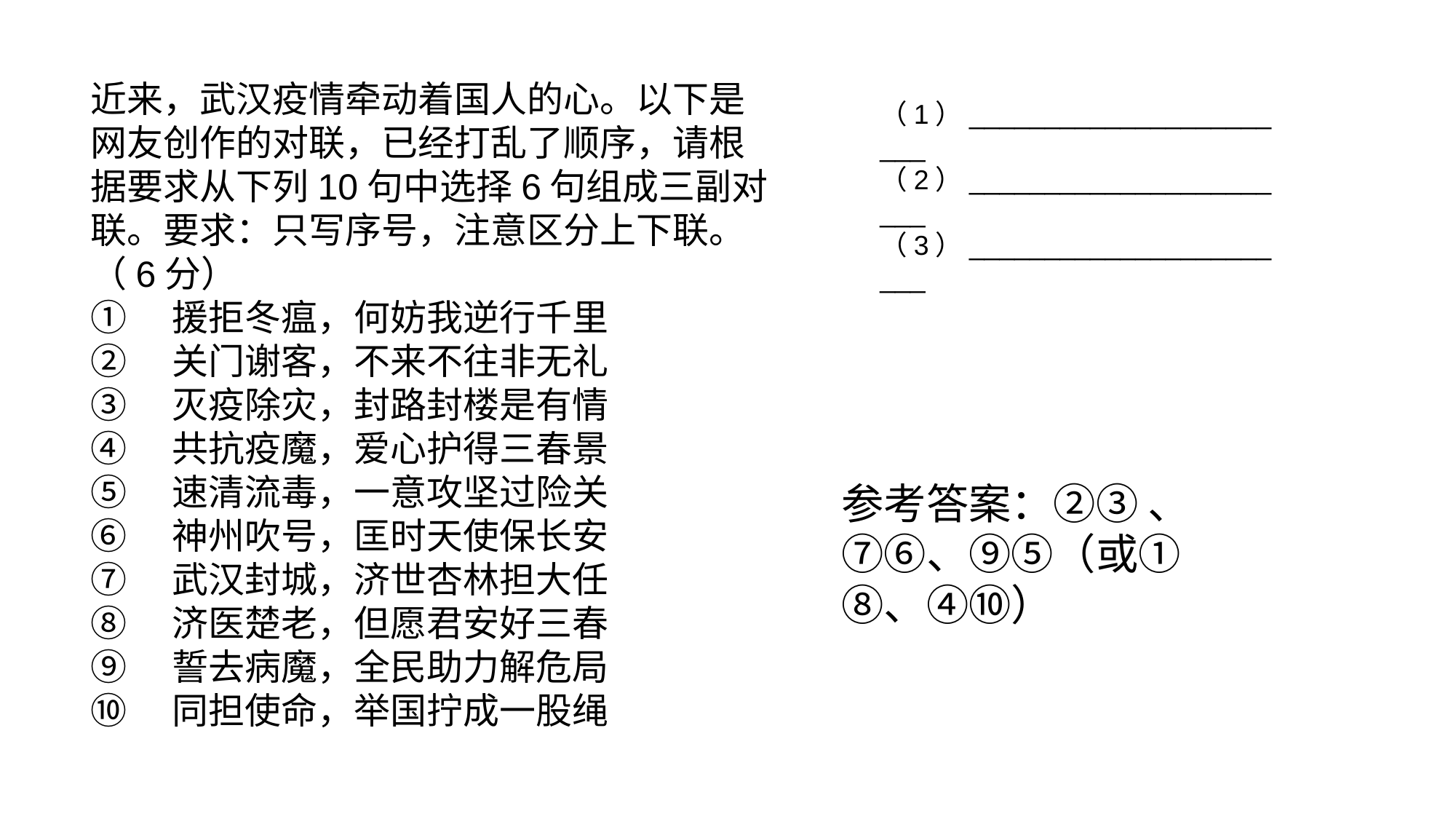

近来，武汉疫情牵动着国人的心。以下是网友创作的对联，已经打乱了顺序，请根据要求从下列10句中选择6句组成三副对联。要求：只写序号，注意区分上下联。（6分）
①　援拒冬瘟，何妨我逆行千里
②　关门谢客，不来不往非无礼
③　灭疫除灾，封路封楼是有情
④　共抗疫魔，爱心护得三春景
⑤　速清流毒，一意攻坚过险关
⑥　神州吹号，匡时天使保长安
⑦　武汉封城，济世杏林担大任
⑧　济医楚老，但愿君安好三春
⑨　誓去病魔，全民助力解危局
⑩　同担使命，举国拧成一股绳
（1）_______________________
（2）_______________________
（3）_______________________
参考答案：②③ 、⑦⑥、⑨⑤（或①⑧、④⑩）